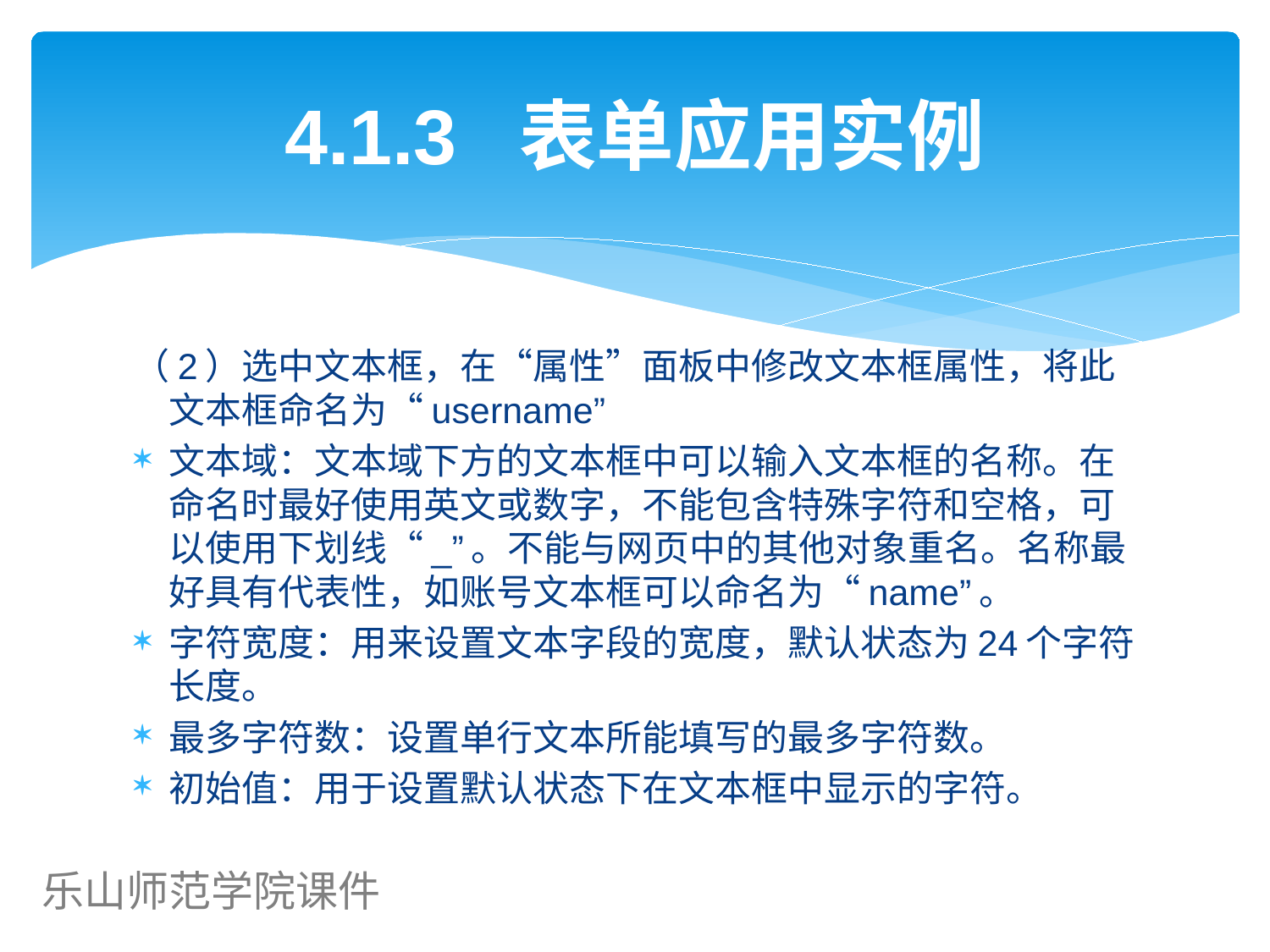

# 4.1.3  表单应用实例
（2）选中文本框，在“属性”面板中修改文本框属性，将此文本框命名为“username”
文本域：文本域下方的文本框中可以输入文本框的名称。在命名时最好使用英文或数字，不能包含特殊字符和空格，可以使用下划线“_”。不能与网页中的其他对象重名。名称最好具有代表性，如账号文本框可以命名为“name”。
字符宽度：用来设置文本字段的宽度，默认状态为24个字符长度。
最多字符数：设置单行文本所能填写的最多字符数。
初始值：用于设置默认状态下在文本框中显示的字符。